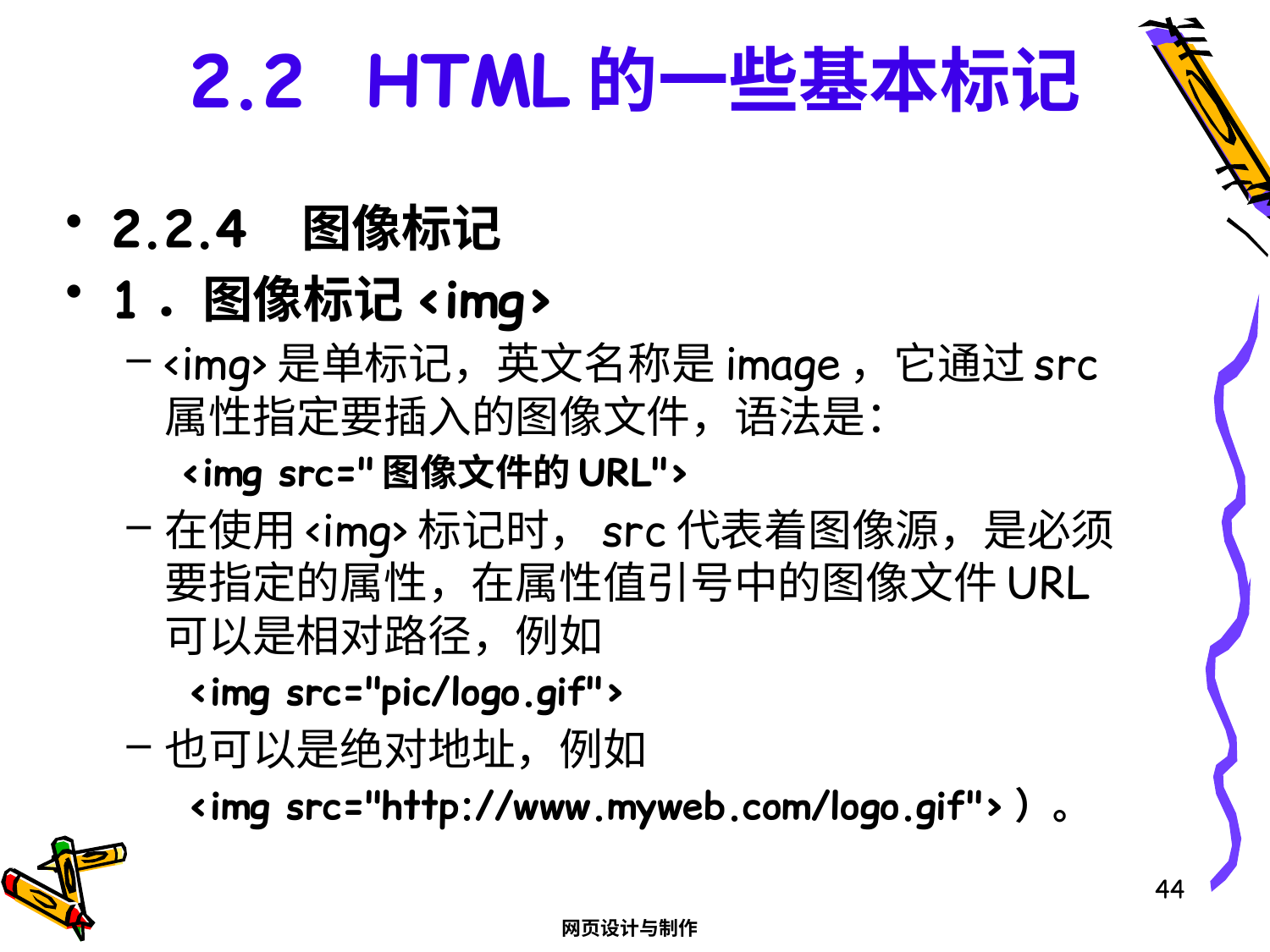

# 2.2  HTML的一些基本标记
2.2.4  图像标记
1．图像标记<img>
<img>是单标记，英文名称是image，它通过src属性指定要插入的图像文件，语法是：
<img src="图像文件的URL">
在使用<img>标记时，src代表着图像源，是必须要指定的属性，在属性值引号中的图像文件URL可以是相对路径，例如
<img src="pic/logo.gif">
也可以是绝对地址，例如
<img src="http://www.myweb.com/logo.gif">）。
44
网页设计与制作